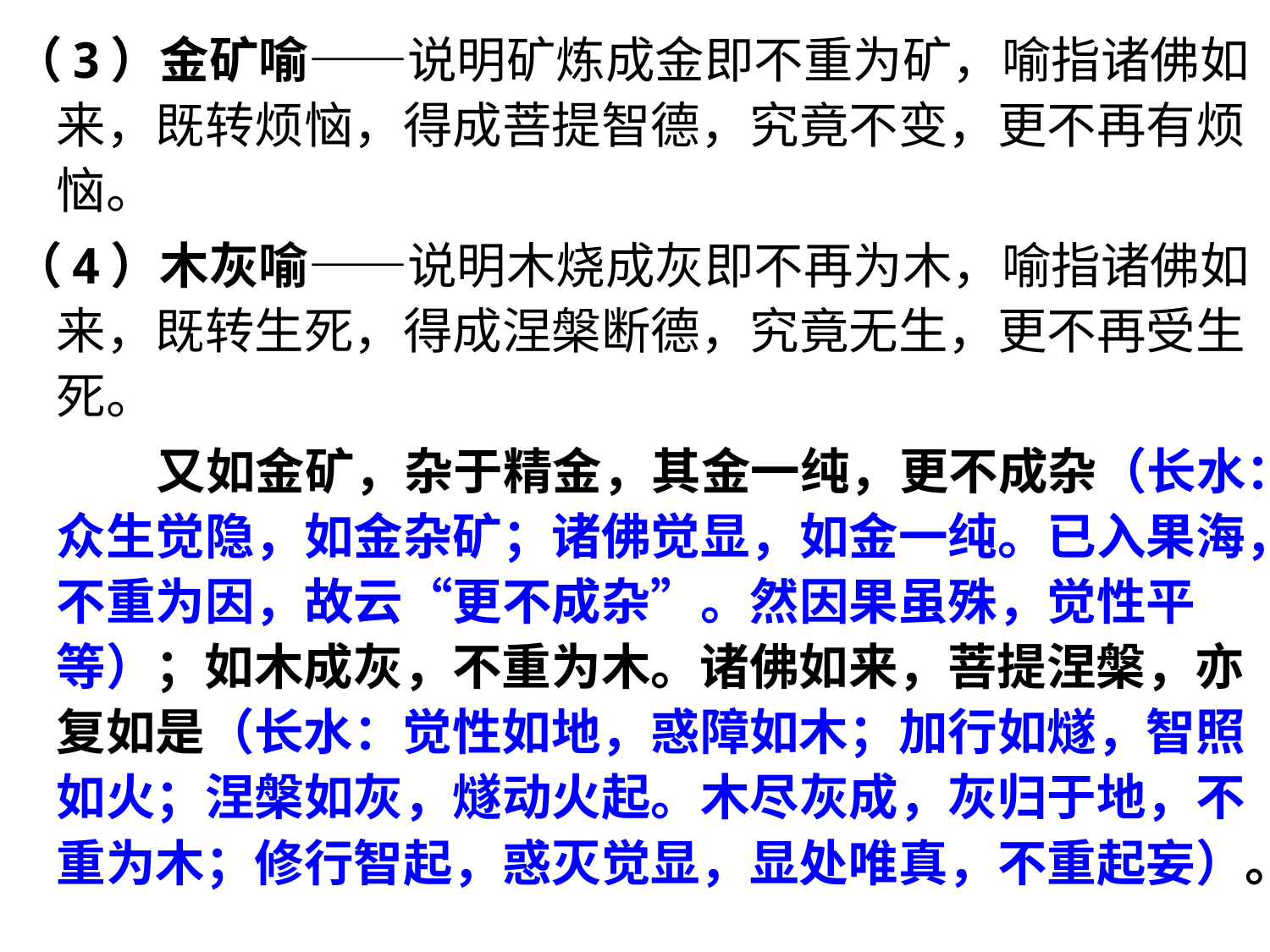

（3）金矿喻——说明矿炼成金即不重为矿，喻指诸佛如来，既转烦恼，得成菩提智德，究竟不变，更不再有烦恼。
（4）木灰喻——说明木烧成灰即不再为木，喻指诸佛如来，既转生死，得成涅槃断德，究竟无生，更不再受生死。
            又如金矿，杂于精金，其金一纯，更不成杂（长水：众生觉隐，如金杂矿；诸佛觉显，如金一纯。已入果海，不重为因，故云“更不成杂”。然因果虽殊，觉性平等）；如木成灰，不重为木。诸佛如来，菩提涅槃，亦复如是（长水：觉性如地，惑障如木；加行如燧，智照如火；涅槃如灰，燧动火起。木尽灰成，灰归于地，不重为木；修行智起，惑灭觉显，显处唯真，不重起妄）。